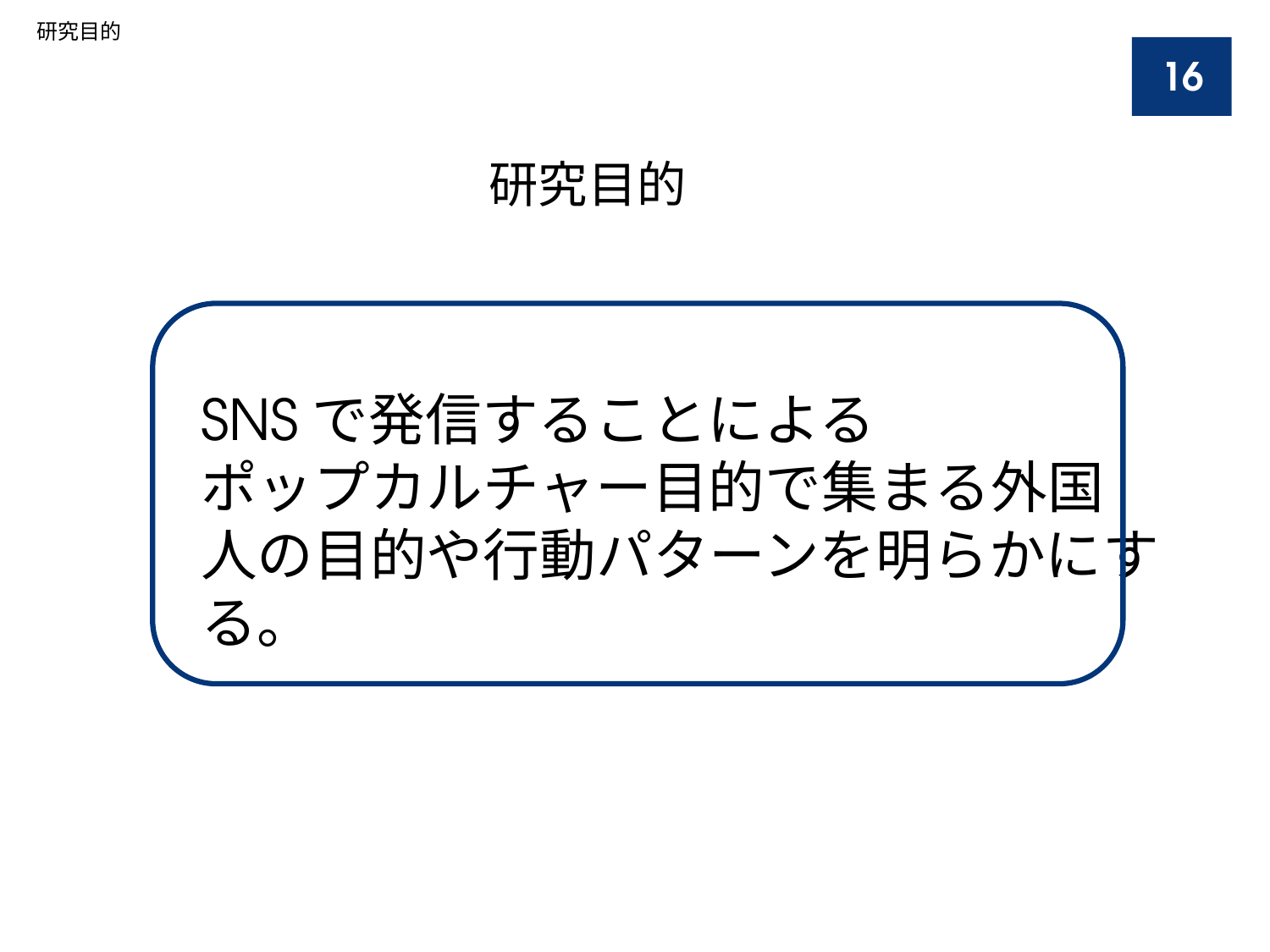

研究目的
16
研究目的

SNSで発信することによる
ポップカルチャー目的で集まる外国人の目的や行動パターンを明らかにする。